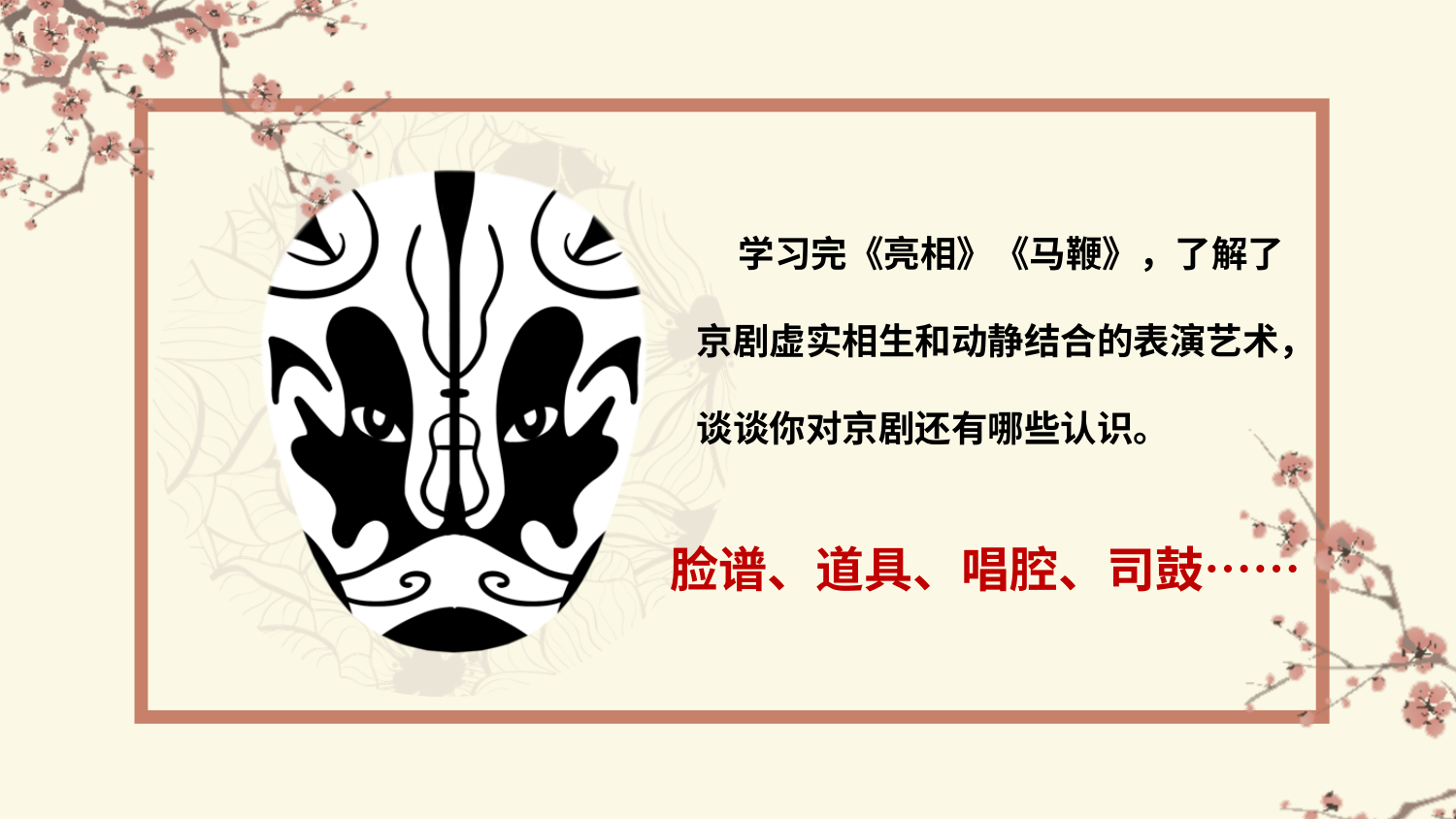

学习完《亮相》《马鞭》，了解了京剧虚实相生和动静结合的表演艺术，谈谈你对京剧还有哪些认识。
脸谱、道具、唱腔、司鼓……